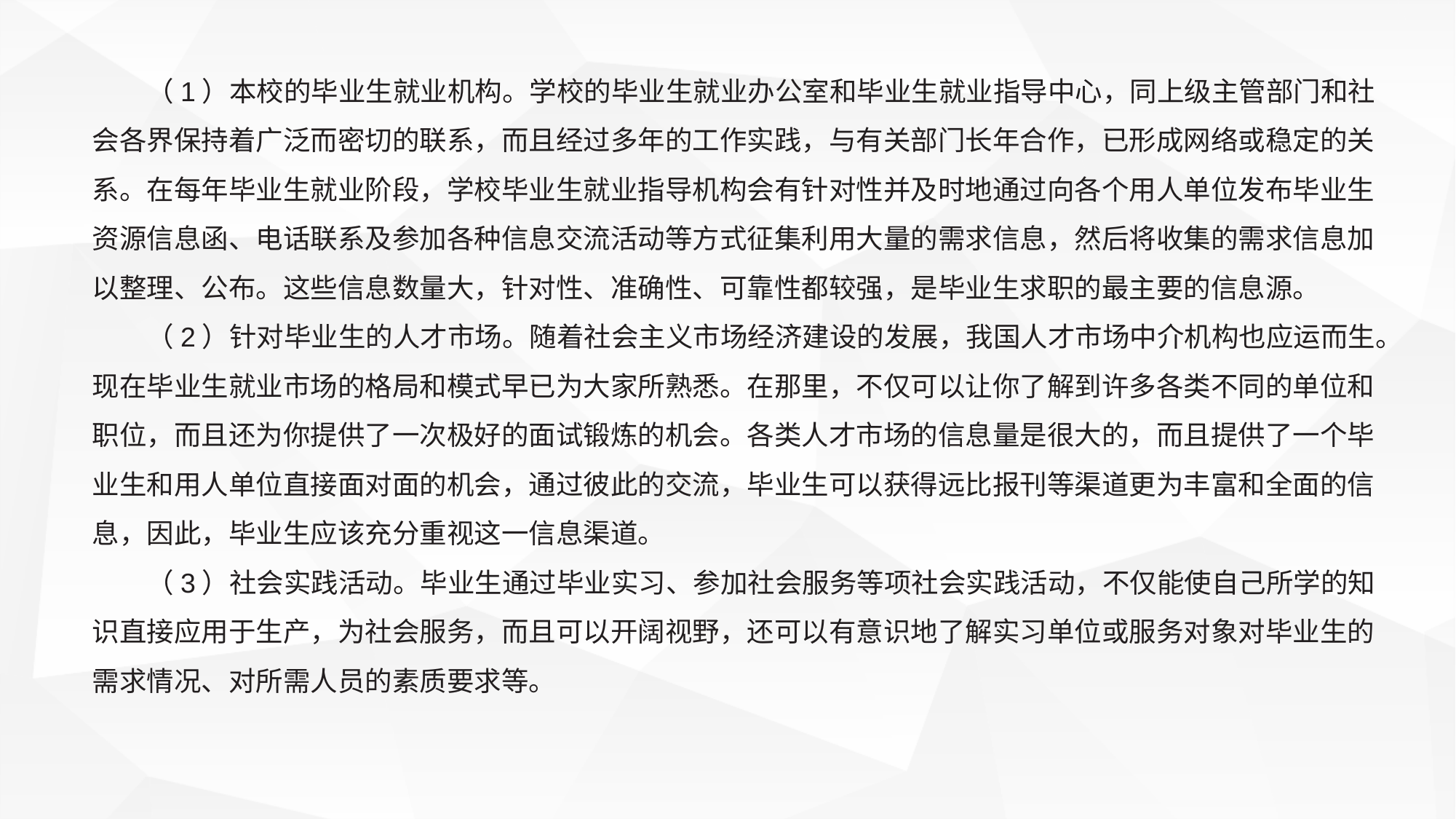

（1）本校的毕业生就业机构。学校的毕业生就业办公室和毕业生就业指导中心，同上级主管部门和社会各界保持着广泛而密切的联系，而且经过多年的工作实践，与有关部门长年合作，已形成网络或稳定的关系。在每年毕业生就业阶段，学校毕业生就业指导机构会有针对性并及时地通过向各个用人单位发布毕业生资源信息函、电话联系及参加各种信息交流活动等方式征集利用大量的需求信息，然后将收集的需求信息加以整理、公布。这些信息数量大，针对性、准确性、可靠性都较强，是毕业生求职的最主要的信息源。
（2）针对毕业生的人才市场。随着社会主义市场经济建设的发展，我国人才市场中介机构也应运而生。现在毕业生就业市场的格局和模式早已为大家所熟悉。在那里，不仅可以让你了解到许多各类不同的单位和职位，而且还为你提供了一次极好的面试锻炼的机会。各类人才市场的信息量是很大的，而且提供了一个毕业生和用人单位直接面对面的机会，通过彼此的交流，毕业生可以获得远比报刊等渠道更为丰富和全面的信息，因此，毕业生应该充分重视这一信息渠道。
（3）社会实践活动。毕业生通过毕业实习、参加社会服务等项社会实践活动，不仅能使自己所学的知识直接应用于生产，为社会服务，而且可以开阔视野，还可以有意识地了解实习单位或服务对象对毕业生的需求情况、对所需人员的素质要求等。